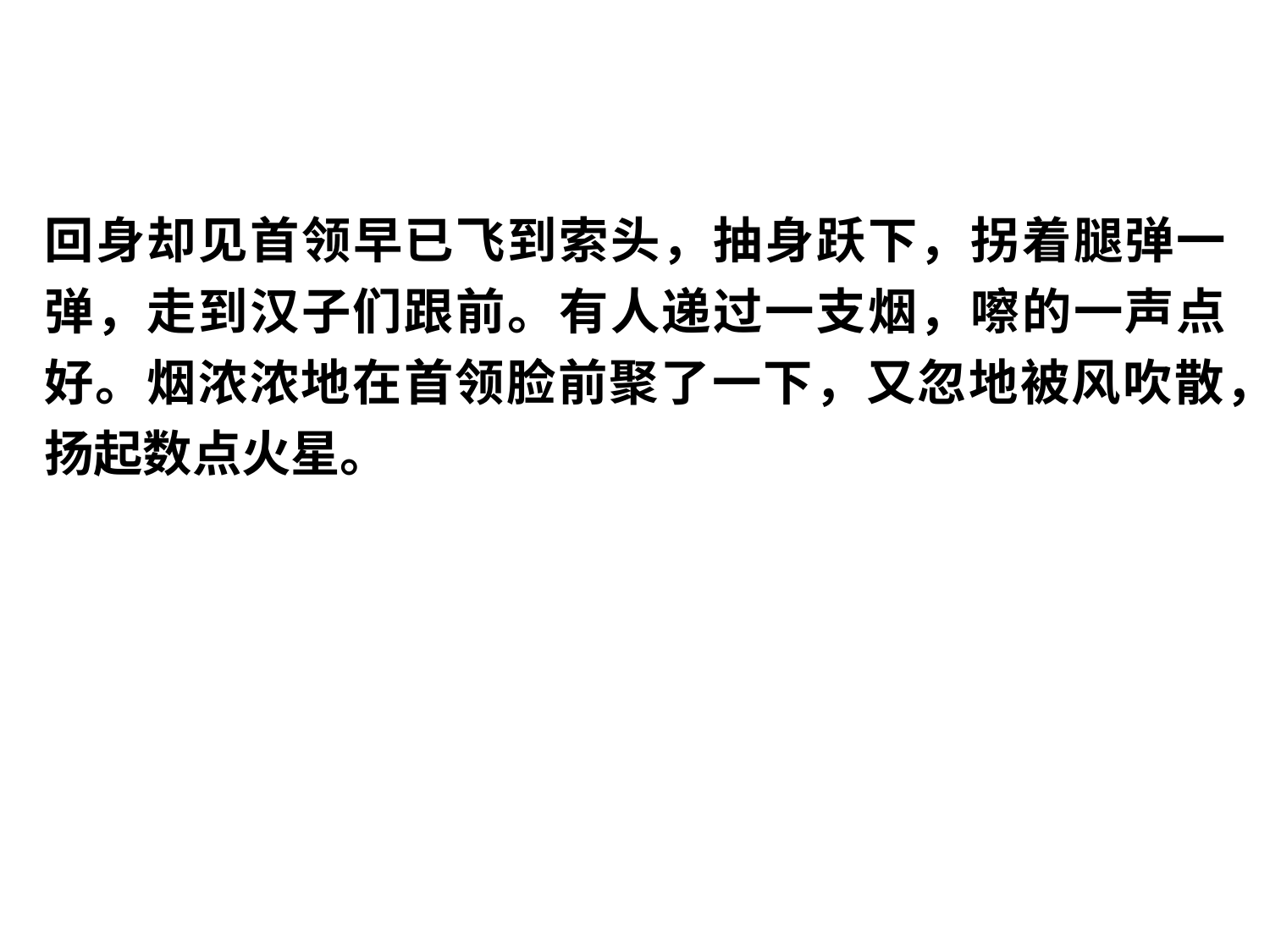

回身却见首领早已飞到索头，抽身跃下，拐着腿弹一弹，走到汉子们跟前。有人递过一支烟，嚓的一声点好。烟浓浓地在首领脸前聚了一下，又忽地被风吹散，扬起数点火星。